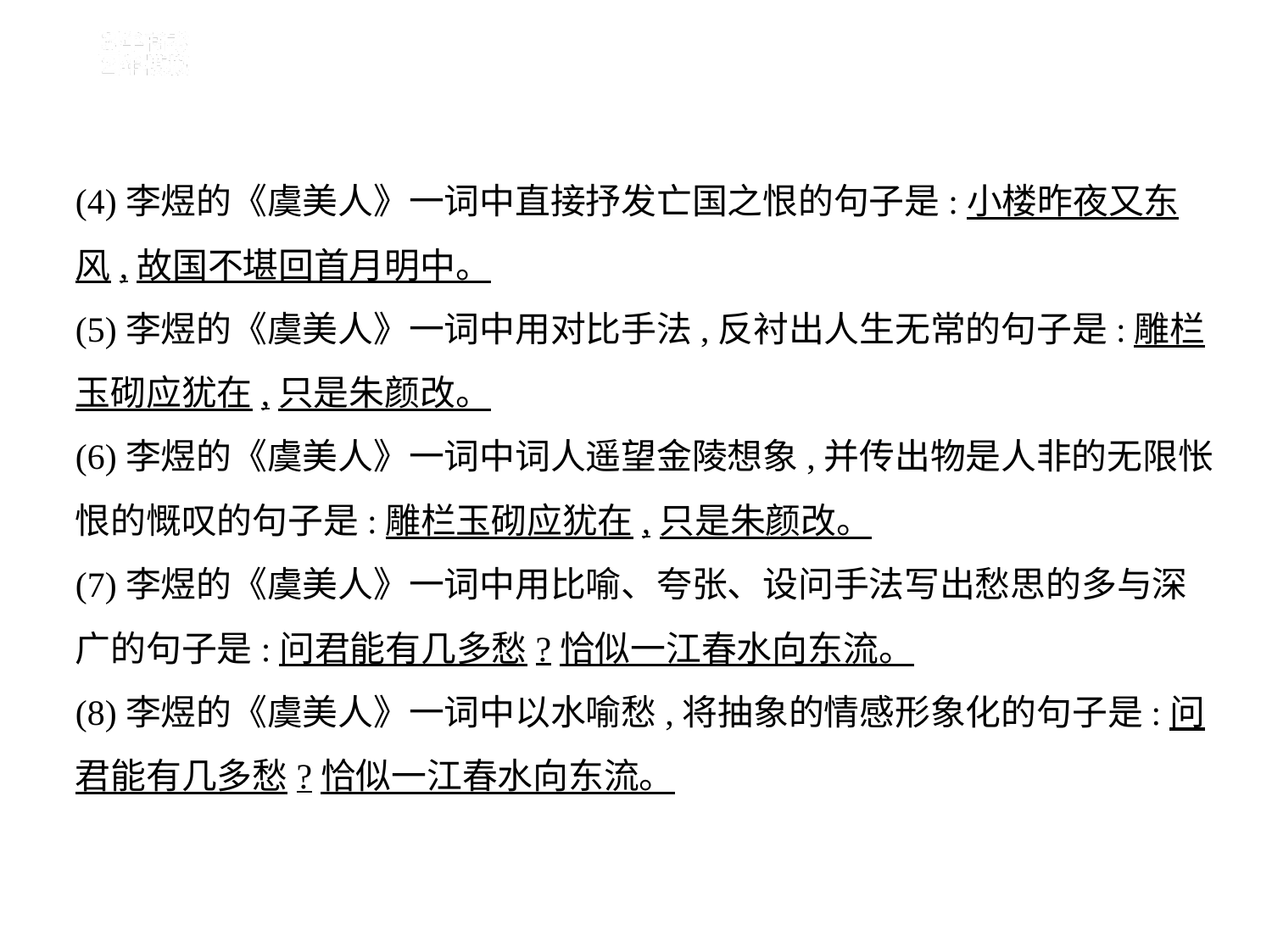

(4)李煜的《虞美人》一词中直接抒发亡国之恨的句子是:小楼昨夜又东
风,故国不堪回首月明中。
(5)李煜的《虞美人》一词中用对比手法,反衬出人生无常的句子是:雕栏
玉砌应犹在,只是朱颜改。
(6)李煜的《虞美人》一词中词人遥望金陵想象,并传出物是人非的无限怅
恨的慨叹的句子是:雕栏玉砌应犹在,只是朱颜改。
(7)李煜的《虞美人》一词中用比喻、夸张、设问手法写出愁思的多与深
广的句子是:问君能有几多愁?恰似一江春水向东流。
(8)李煜的《虞美人》一词中以水喻愁,将抽象的情感形象化的句子是:问
君能有几多愁?恰似一江春水向东流。